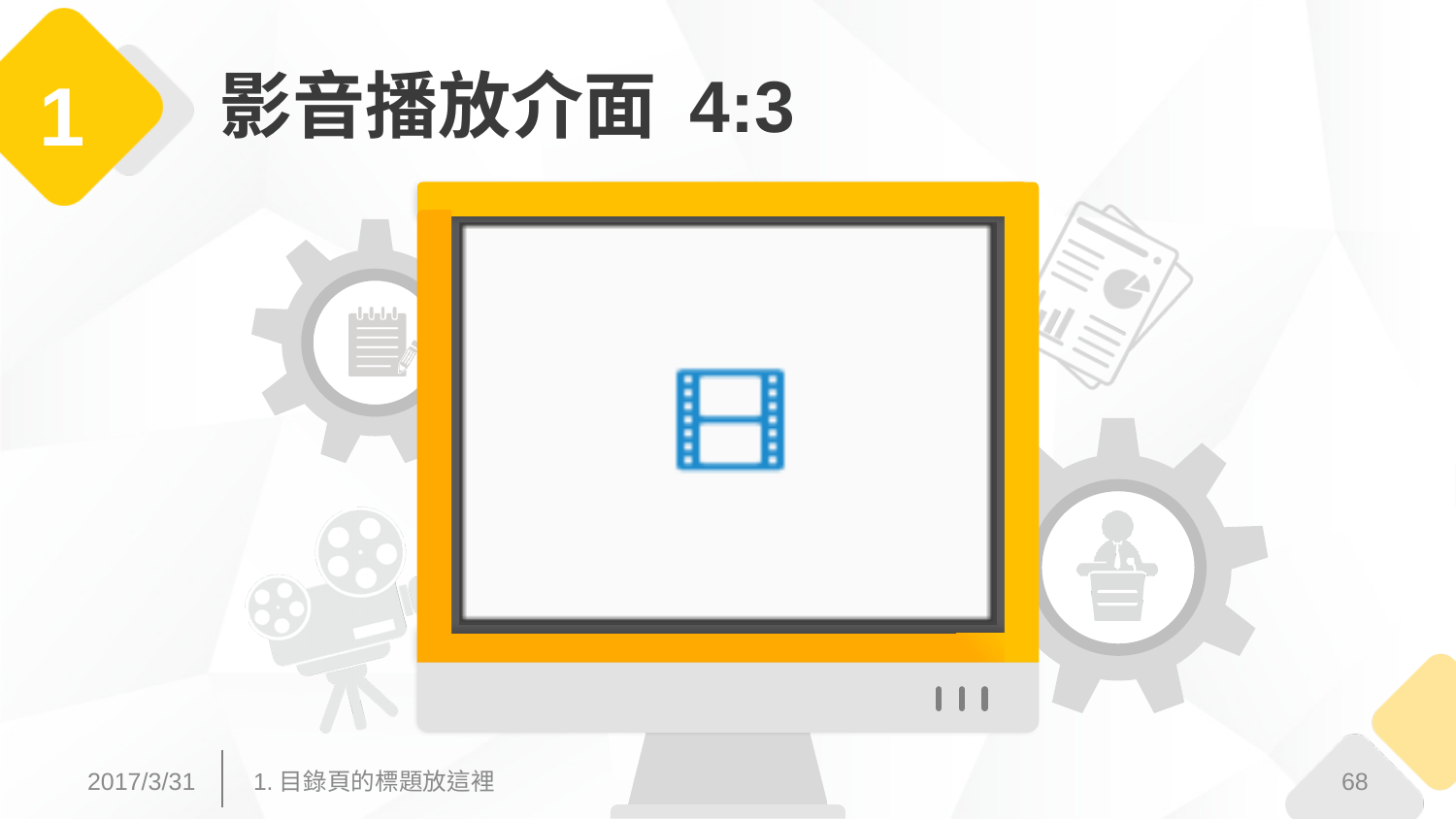

# 影音播放介面 4:3
1

2017/3/31
68
1.目錄頁的標題放這裡